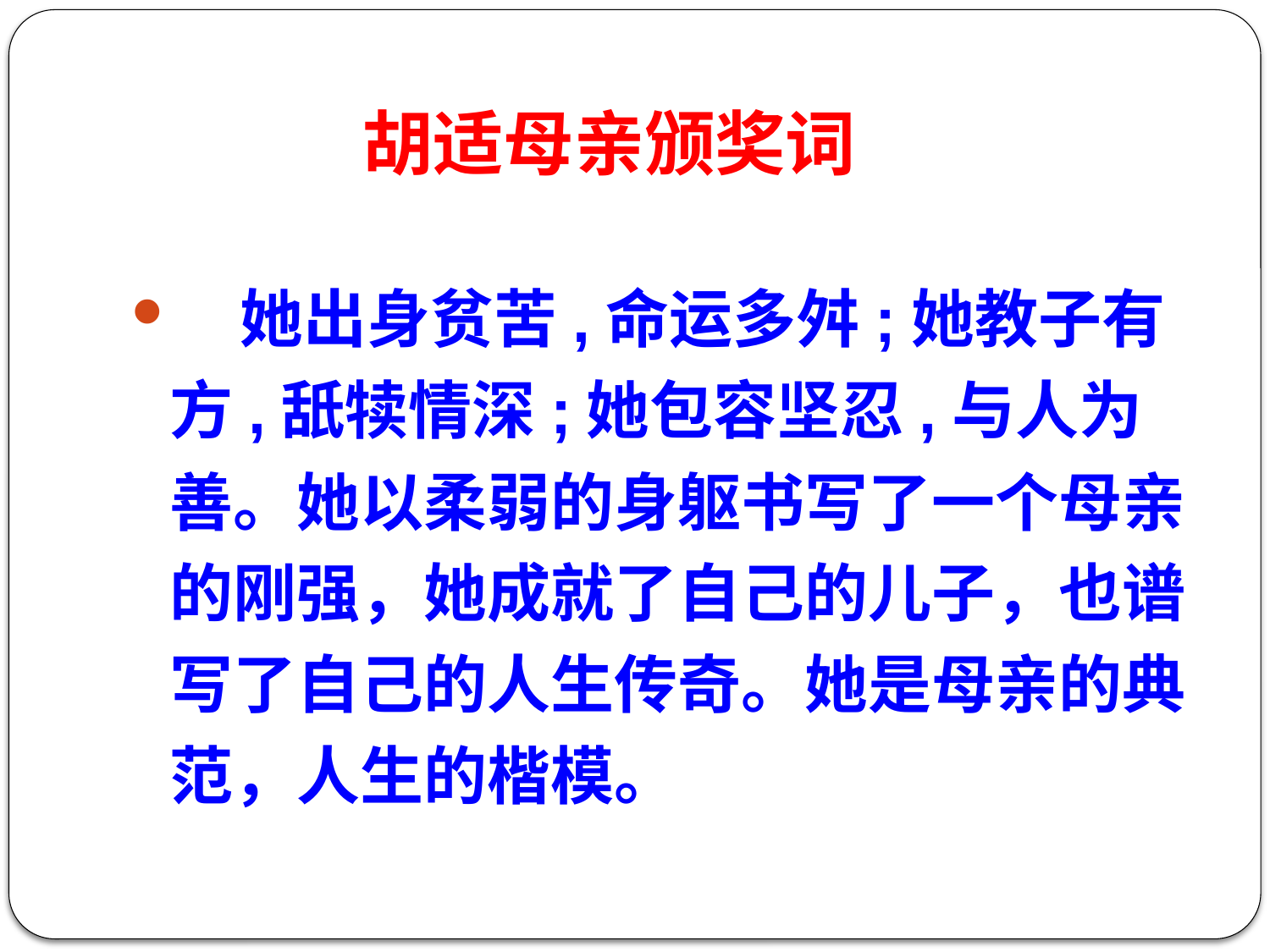

# 胡适母亲颁奖词

     她出身贫苦,命运多舛;她教子有方,舐犊情深;她包容坚忍,与人为善。她以柔弱的身躯书写了一个母亲的刚强，她成就了自己的儿子，也谱写了自己的人生传奇。她是母亲的典范，人生的楷模。